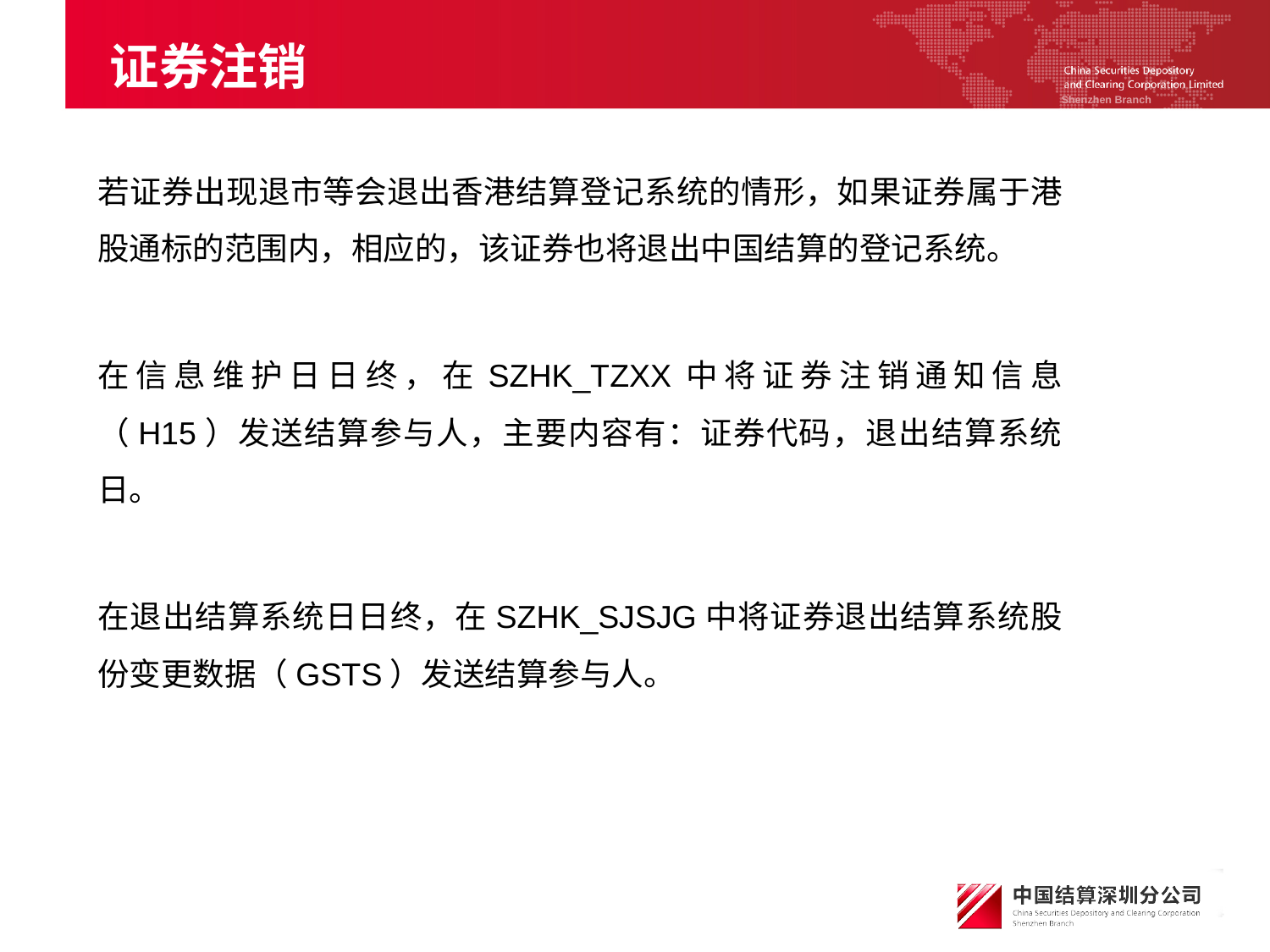

# 证券注销
若证券出现退市等会退出香港结算登记系统的情形，如果证券属于港股通标的范围内，相应的，该证券也将退出中国结算的登记系统。

在信息维护日日终，在SZHK_TZXX中将证券注销通知信息（H15）发送结算参与人，主要内容有：证券代码，退出结算系统日。

在退出结算系统日日终，在SZHK_SJSJG中将证券退出结算系统股份变更数据（GSTS）发送结算参与人。